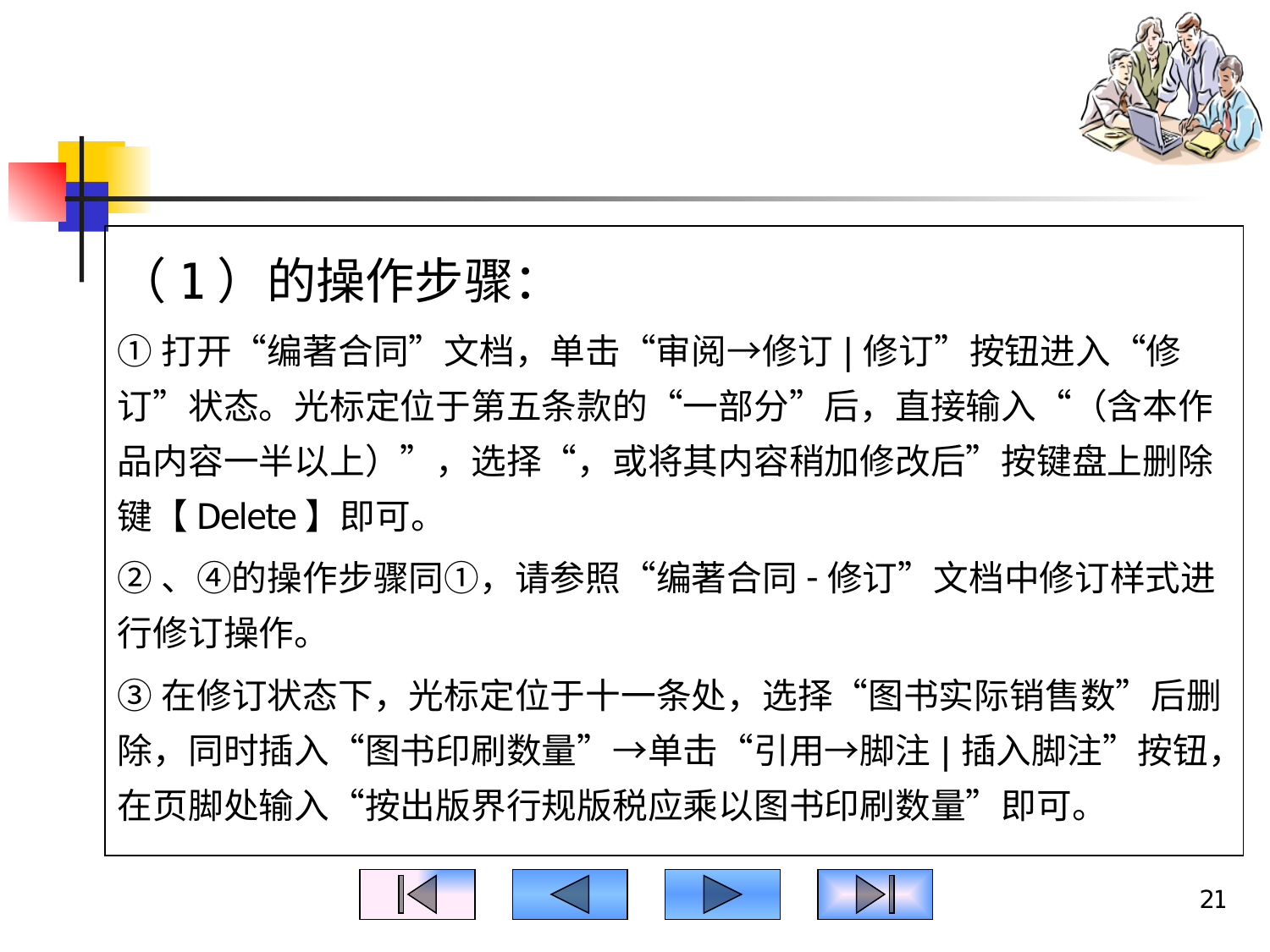

#
（1）的操作步骤：
①打开“编著合同”文档，单击“审阅→修订|修订”按钮进入“修订”状态。光标定位于第五条款的“一部分”后，直接输入“（含本作品内容一半以上）”，选择“，或将其内容稍加修改后”按键盘上删除键【Delete】即可。
②、④的操作步骤同①，请参照“编著合同-修订”文档中修订样式进行修订操作。
③在修订状态下，光标定位于十一条处，选择“图书实际销售数”后删除，同时插入“图书印刷数量”→单击“引用→脚注|插入脚注”按钮，在页脚处输入“按出版界行规版税应乘以图书印刷数量”即可。

21